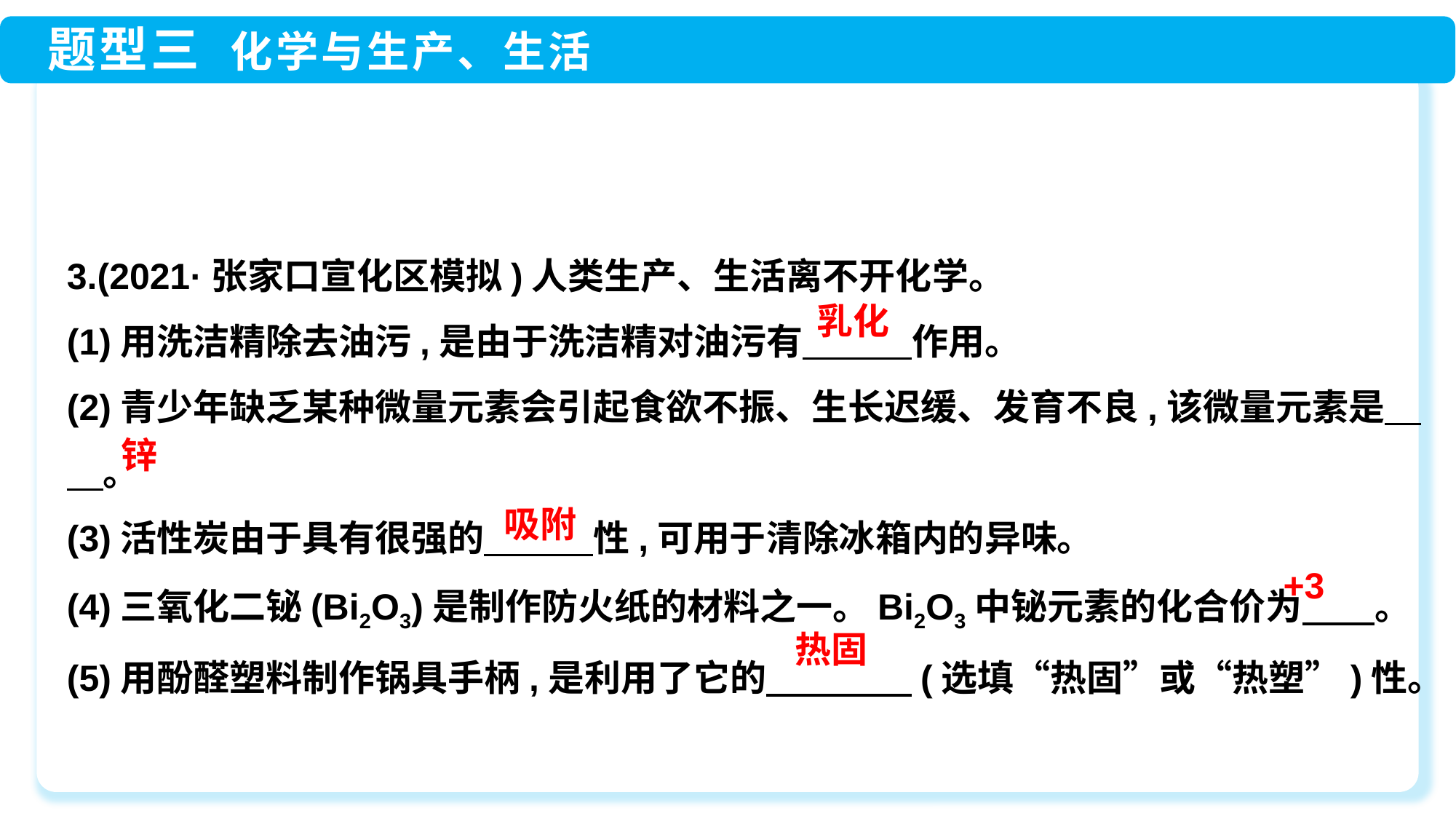

3.(2021·张家口宣化区模拟)人类生产、生活离不开化学。
(1)用洗洁精除去油污,是由于洗洁精对油污有　　　作用。
(2)青少年缺乏某种微量元素会引起食欲不振、生长迟缓、发育不良,该微量元素是　　。
(3)活性炭由于具有很强的　　　性,可用于清除冰箱内的异味。
(4)三氧化二铋(Bi2O3)是制作防火纸的材料之一。Bi2O3中铋元素的化合价为　　。
(5)用酚醛塑料制作锅具手柄,是利用了它的　　　　(选填“热固”或“热塑”)性。
乳化
锌
吸附
+3
热固